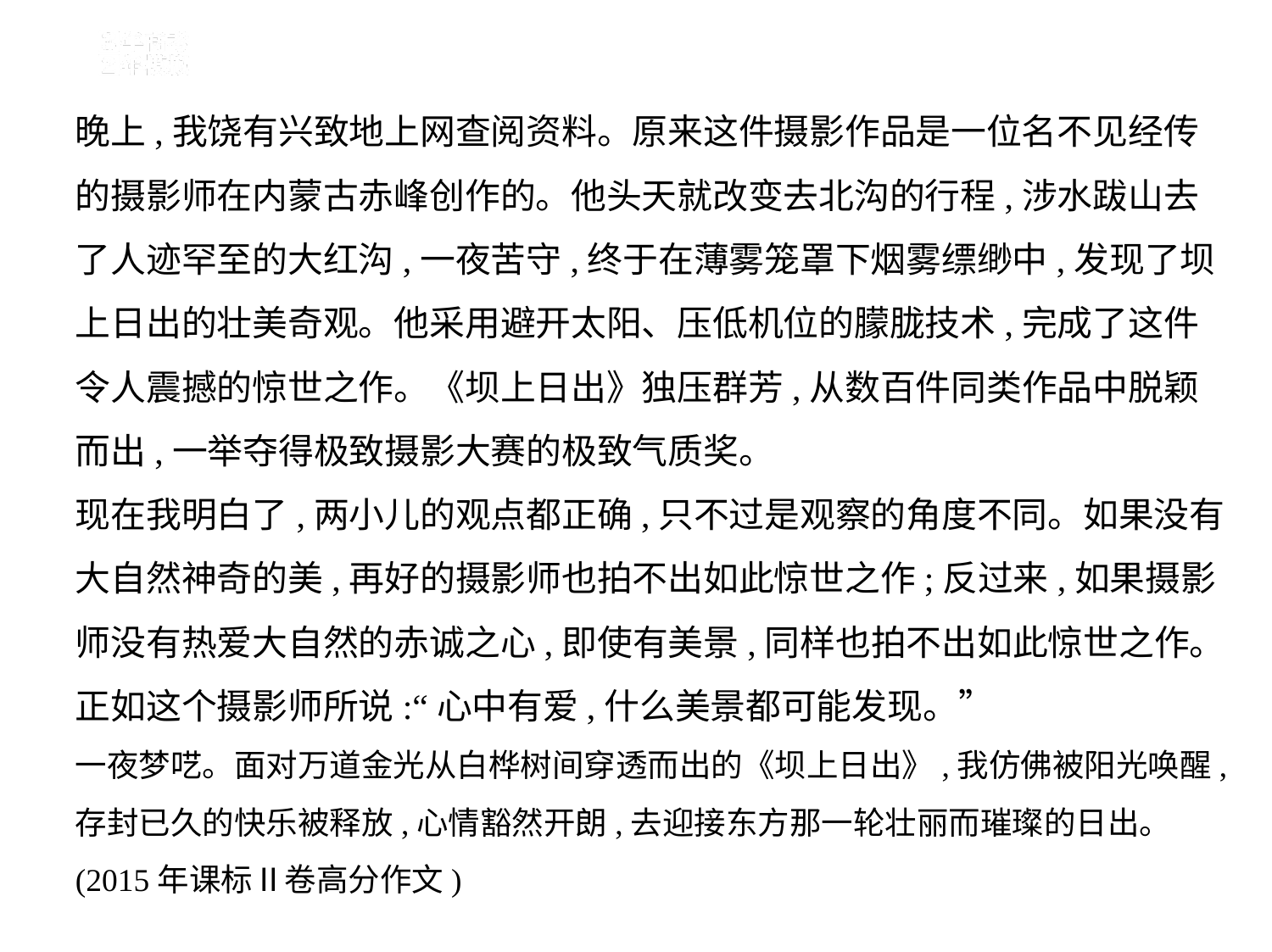

晚上,我饶有兴致地上网查阅资料。原来这件摄影作品是一位名不见经传
的摄影师在内蒙古赤峰创作的。他头天就改变去北沟的行程,涉水跋山去
了人迹罕至的大红沟,一夜苦守,终于在薄雾笼罩下烟雾缥缈中,发现了坝
上日出的壮美奇观。他采用避开太阳、压低机位的朦胧技术,完成了这件
令人震撼的惊世之作。《坝上日出》独压群芳,从数百件同类作品中脱颖
而出,一举夺得极致摄影大赛的极致气质奖。
现在我明白了,两小儿的观点都正确,只不过是观察的角度不同。如果没有
大自然神奇的美,再好的摄影师也拍不出如此惊世之作;反过来,如果摄影
师没有热爱大自然的赤诚之心,即使有美景,同样也拍不出如此惊世之作。
正如这个摄影师所说:“心中有爱,什么美景都可能发现。”
一夜梦呓。面对万道金光从白桦树间穿透而出的《坝上日出》,我仿佛被阳光唤醒,存封已久的快乐被释放,心情豁然开朗,去迎接东方那一轮壮丽而璀璨的日出。
(2015年课标Ⅱ卷高分作文)